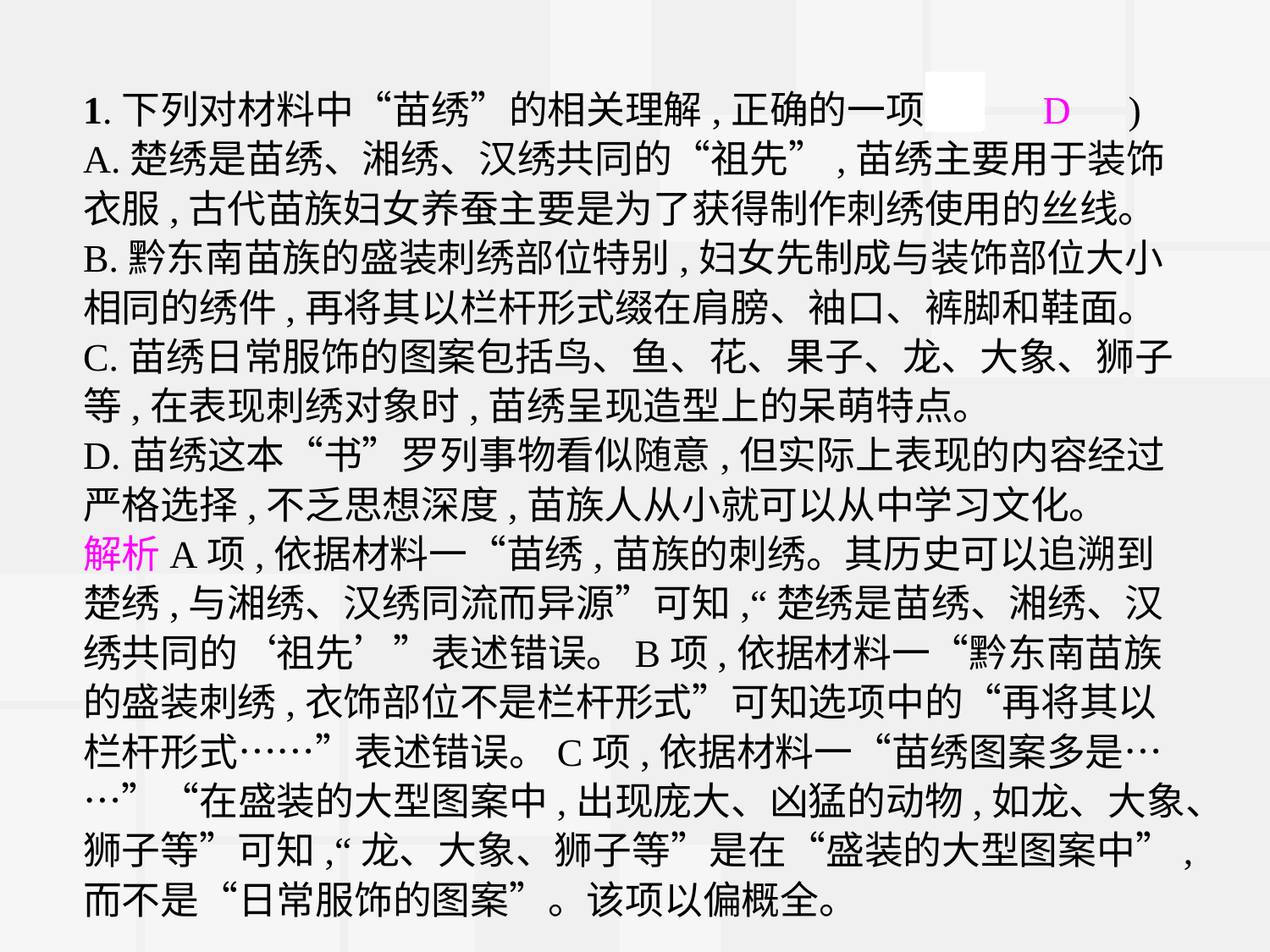

1.下列对材料中“苗绣”的相关理解,正确的一项是(　D　)
A.楚绣是苗绣、湘绣、汉绣共同的“祖先”,苗绣主要用于装饰衣服,古代苗族妇女养蚕主要是为了获得制作刺绣使用的丝线。
B.黔东南苗族的盛装刺绣部位特别,妇女先制成与装饰部位大小相同的绣件,再将其以栏杆形式缀在肩膀、袖口、裤脚和鞋面。
C.苗绣日常服饰的图案包括鸟、鱼、花、果子、龙、大象、狮子等,在表现刺绣对象时,苗绣呈现造型上的呆萌特点。
D.苗绣这本“书”罗列事物看似随意,但实际上表现的内容经过严格选择,不乏思想深度,苗族人从小就可以从中学习文化。
解析A项,依据材料一“苗绣,苗族的刺绣。其历史可以追溯到楚绣,与湘绣、汉绣同流而异源”可知,“楚绣是苗绣、湘绣、汉绣共同的‘祖先’”表述错误。B项,依据材料一“黔东南苗族的盛装刺绣,衣饰部位不是栏杆形式”可知选项中的“再将其以栏杆形式……”表述错误。C项,依据材料一“苗绣图案多是……”“在盛装的大型图案中,出现庞大、凶猛的动物,如龙、大象、狮子等”可知,“龙、大象、狮子等”是在“盛装的大型图案中”,而不是“日常服饰的图案”。该项以偏概全。